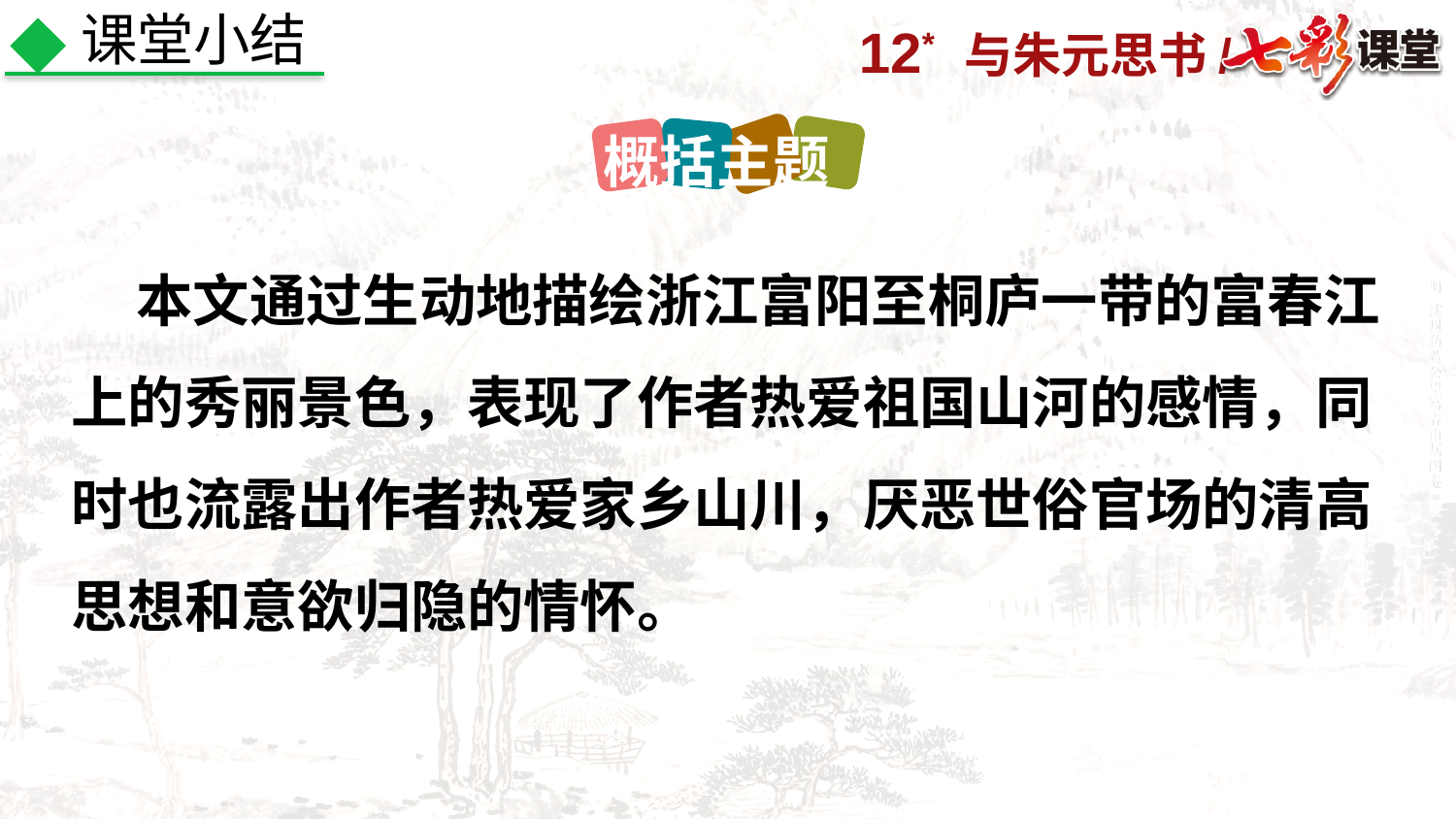

课堂小结

概括主题

    本文通过生动地描绘浙江富阳至桐庐一带的富春江上的秀丽景色，表现了作者热爱祖国山河的感情，同时也流露出作者热爱家乡山川，厌恶世俗官场的清高思想和意欲归隐的情怀。